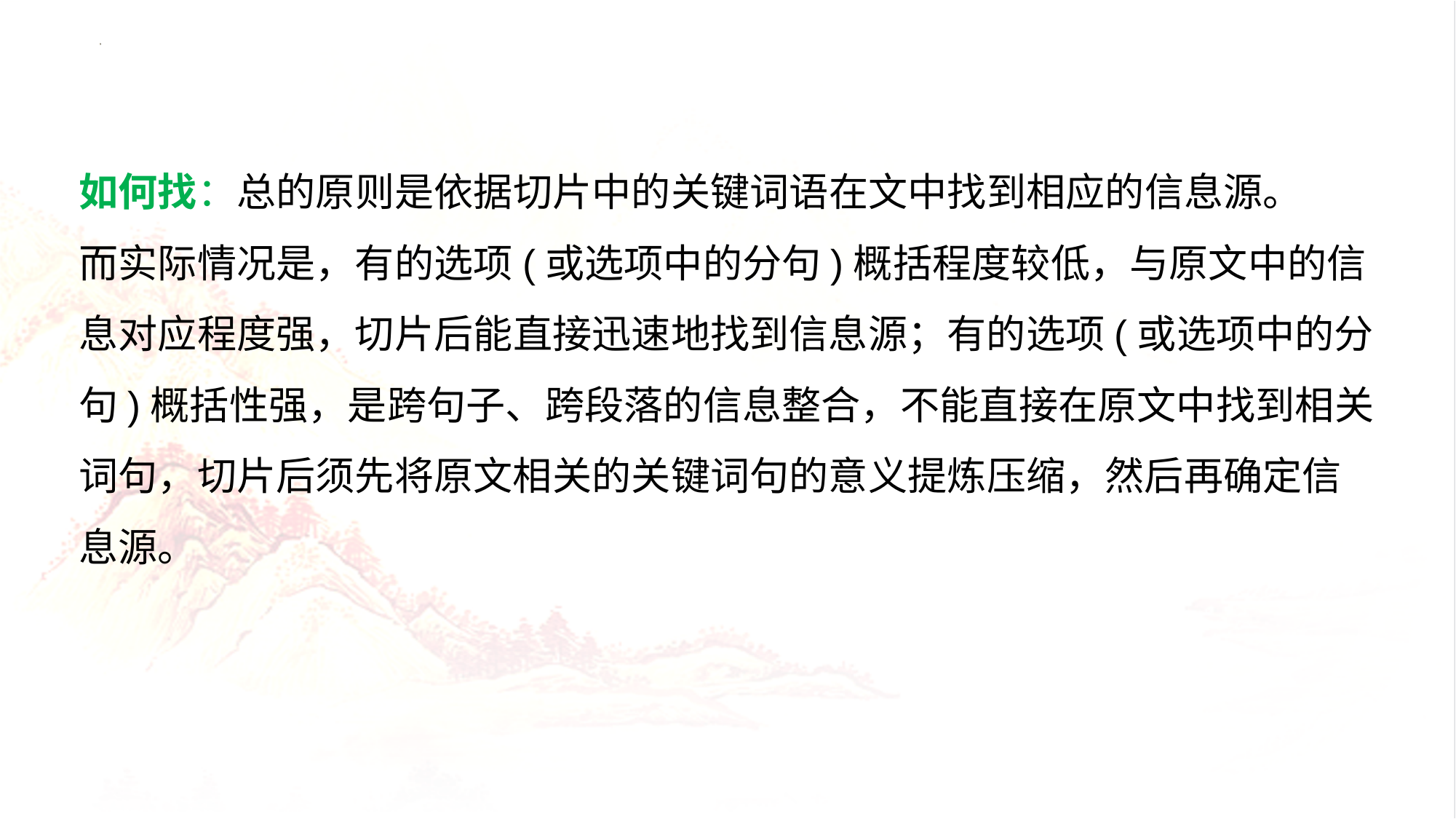

如何找：总的原则是依据切片中的关键词语在文中找到相应的信息源。
而实际情况是，有的选项(或选项中的分句)概括程度较低，与原文中的信息对应程度强，切片后能直接迅速地找到信息源；有的选项(或选项中的分句)概括性强，是跨句子、跨段落的信息整合，不能直接在原文中找到相关词句，切片后须先将原文相关的关键词句的意义提炼压缩，然后再确定信息源。